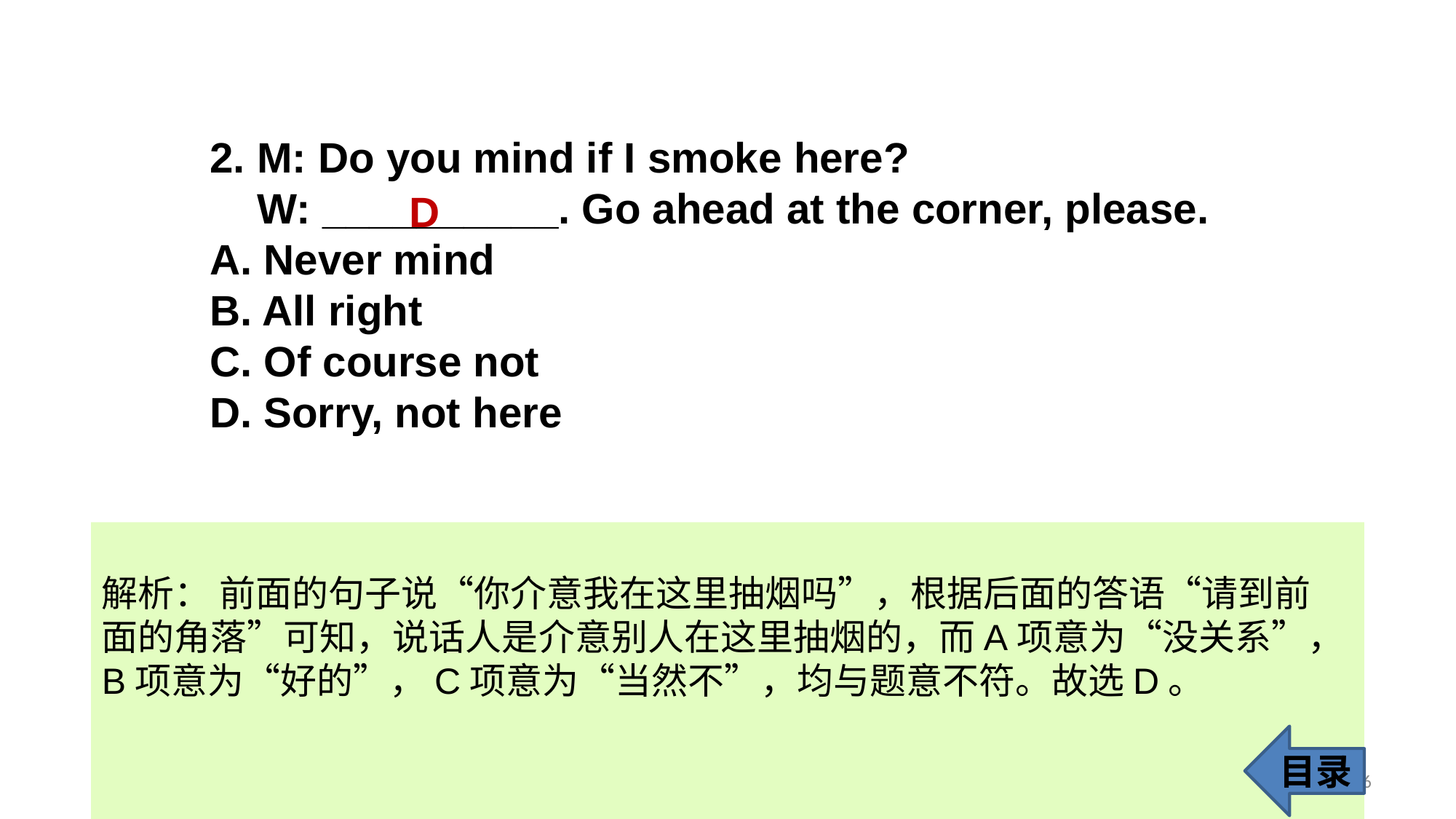

2. M: Do you mind if I smoke here?
    W: __________. Go ahead at the corner, please.
A. Never mind
B. All right
C. Of course not
D. Sorry, not here
D

解析： 前面的句子说“你介意我在这里抽烟吗”，根据后面的答语“请到前
面的角落”可知，说话人是介意别人在这里抽烟的，而A项意为“没关系”，B项意为“好的”，C项意为“当然不”，均与题意不符。故选D。
目录
6